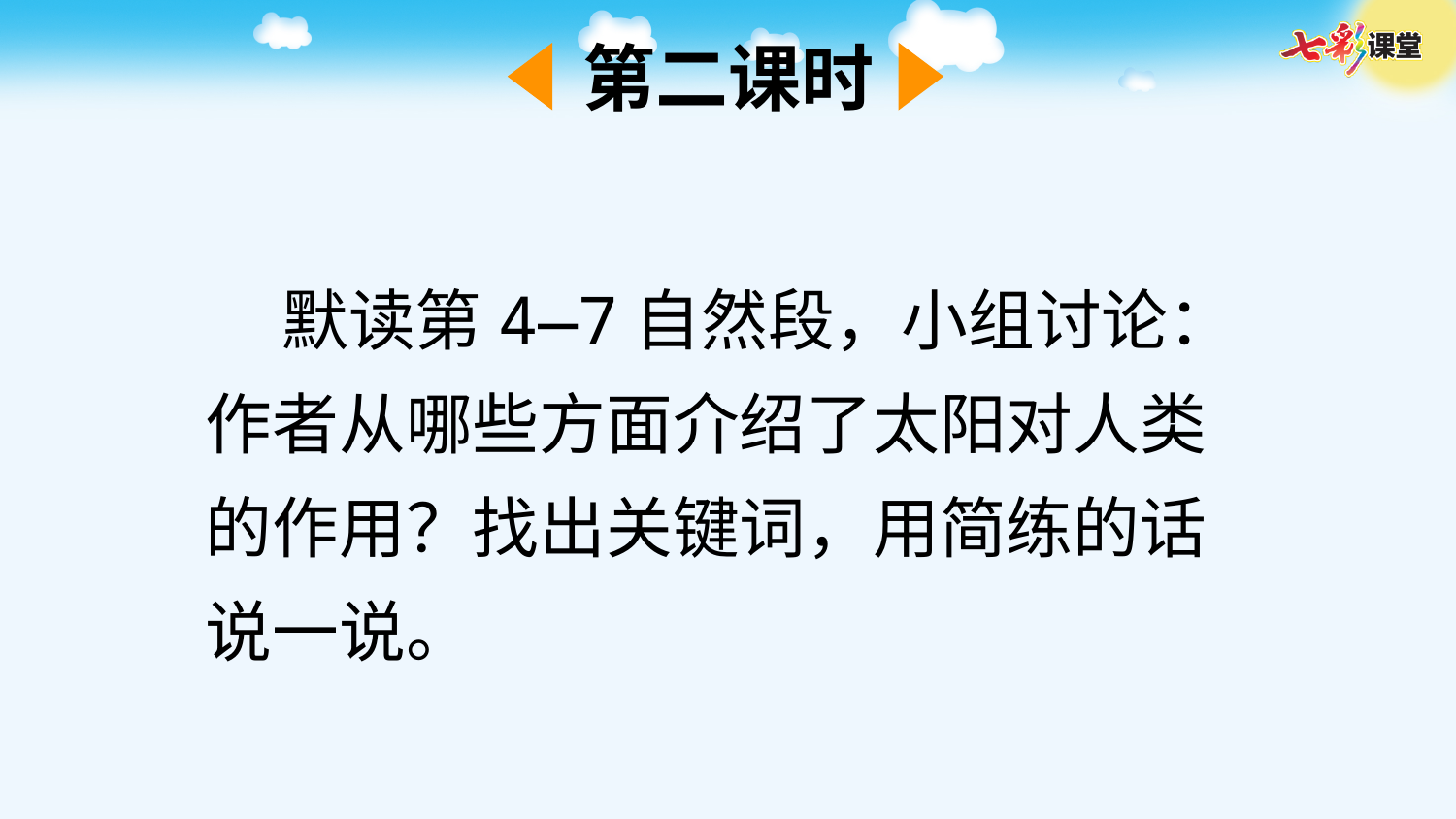

第二课时

    默读第4—7自然段，小组讨论：作者从哪些方面介绍了太阳对人类的作用？找出关键词，用简练的话说一说。